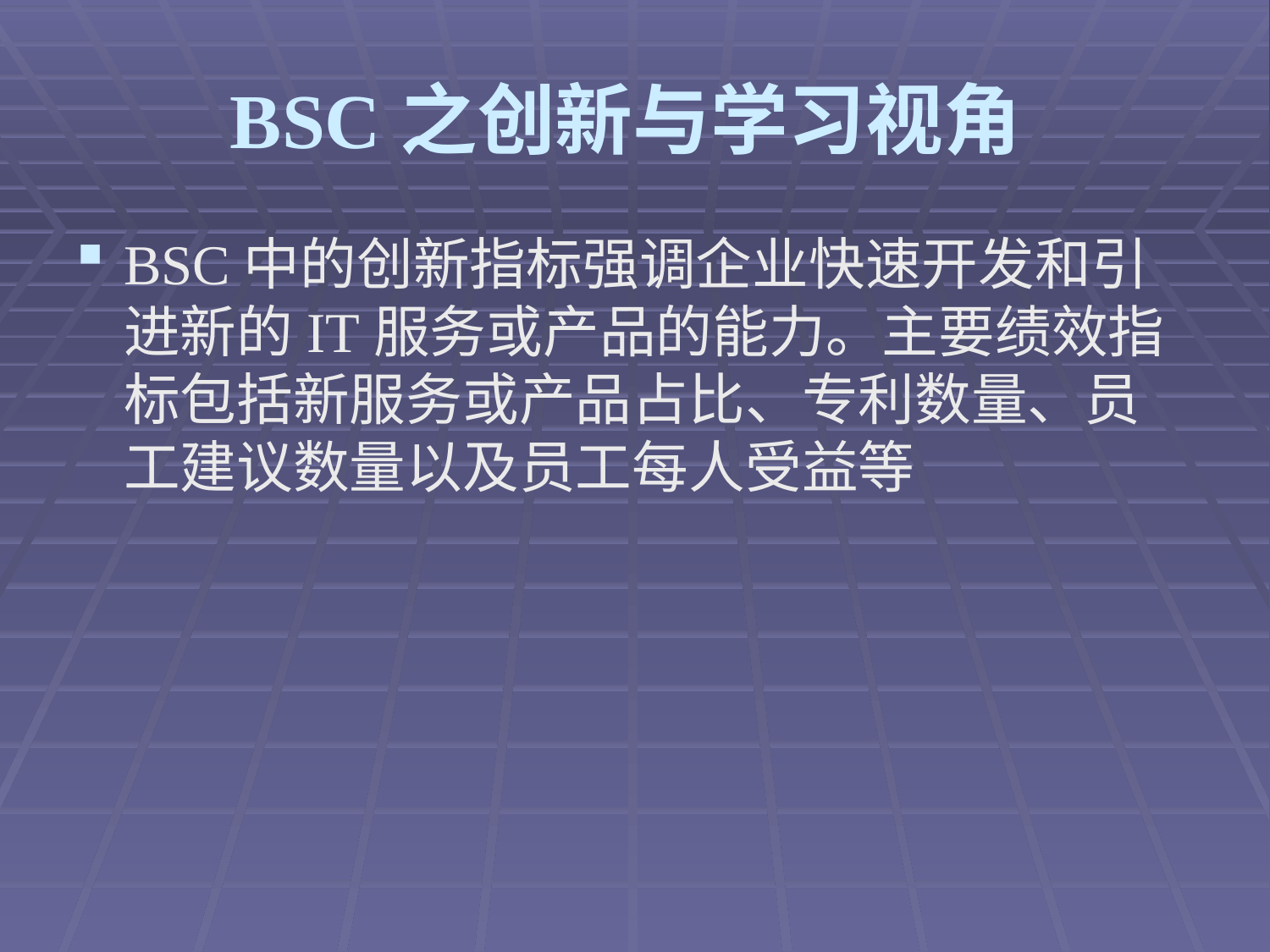

# BSC之创新与学习视角
BSC中的创新指标强调企业快速开发和引进新的IT服务或产品的能力。主要绩效指标包括新服务或产品占比、专利数量、员工建议数量以及员工每人受益等